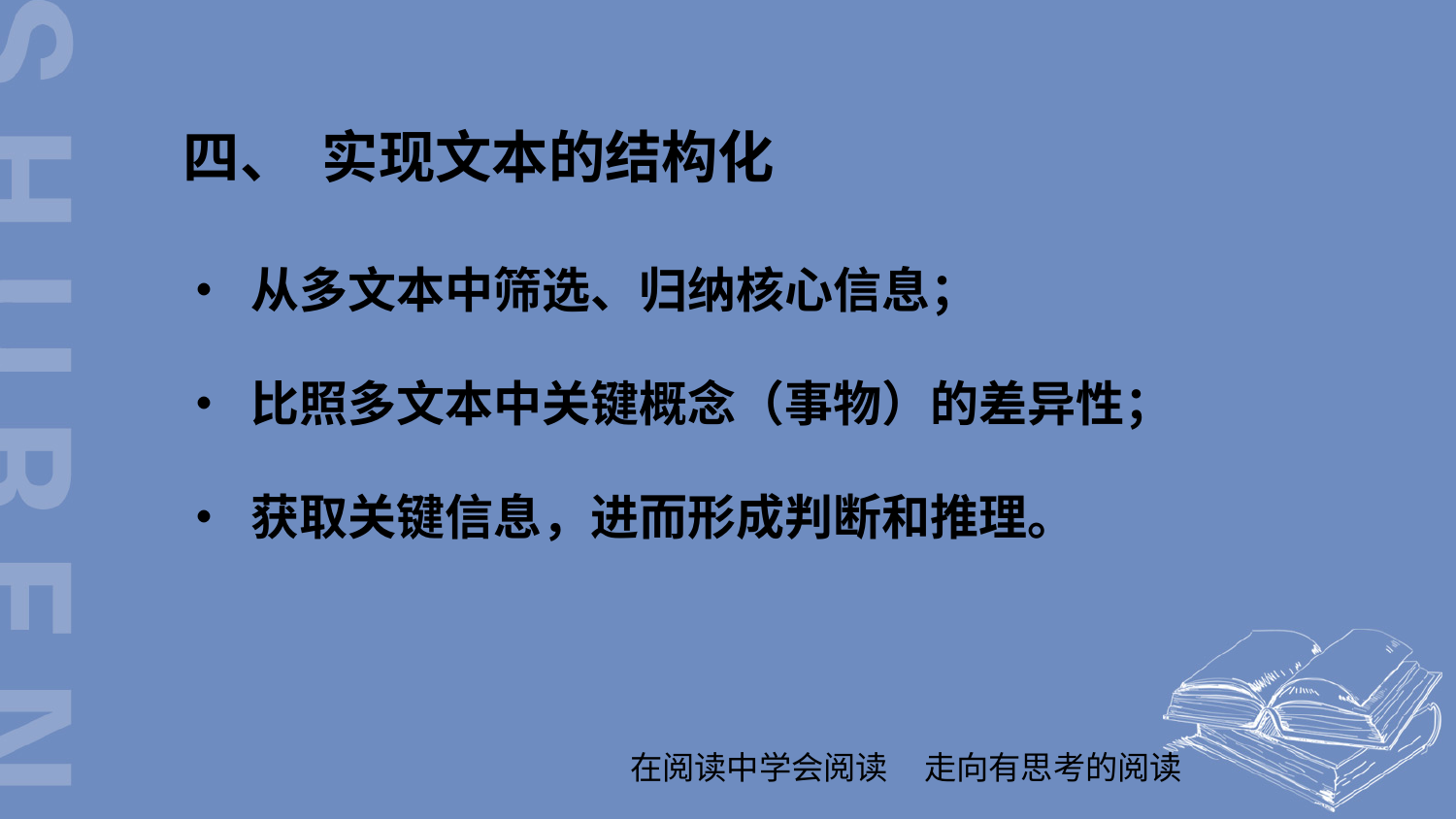

四、  实现文本的结构化

• 从多文本中筛选、归纳核心信息；

• 比照多文本中关键概念（事物）的差异性；

• 获取关键信息，进而形成判断和推理。